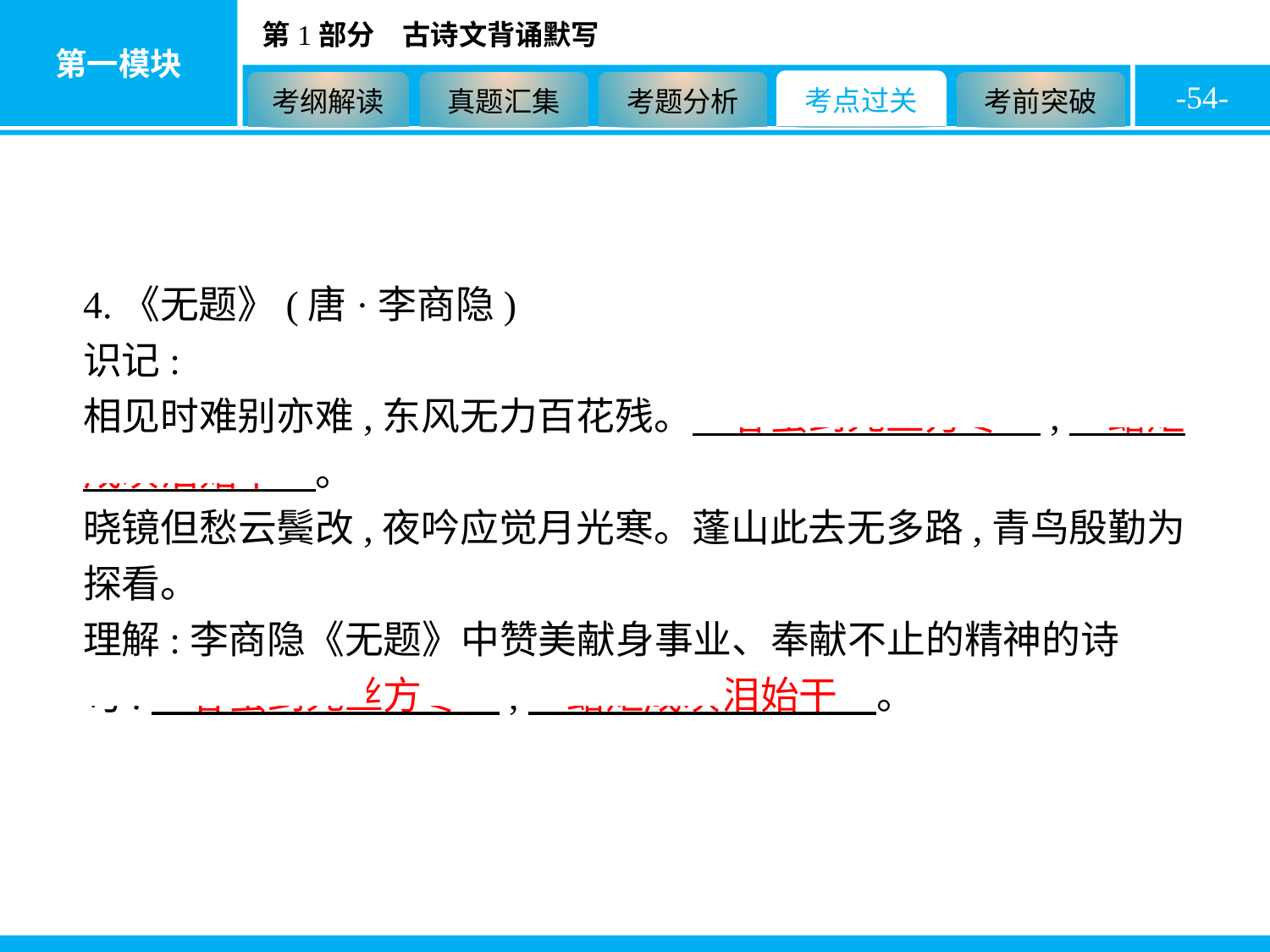

-54-
4.《无题》(唐·李商隐)
识记:
相见时难别亦难,东风无力百花残。　春蚕到死丝方尽　,　蜡炬成灰泪始干　。
晓镜但愁云鬓改,夜吟应觉月光寒。蓬山此去无多路,青鸟殷勤为探看。
理解:李商隐《无题》中赞美献身事业、奉献不止的精神的诗句:　春蚕到死丝方尽　,　蜡炬成灰泪始干　。